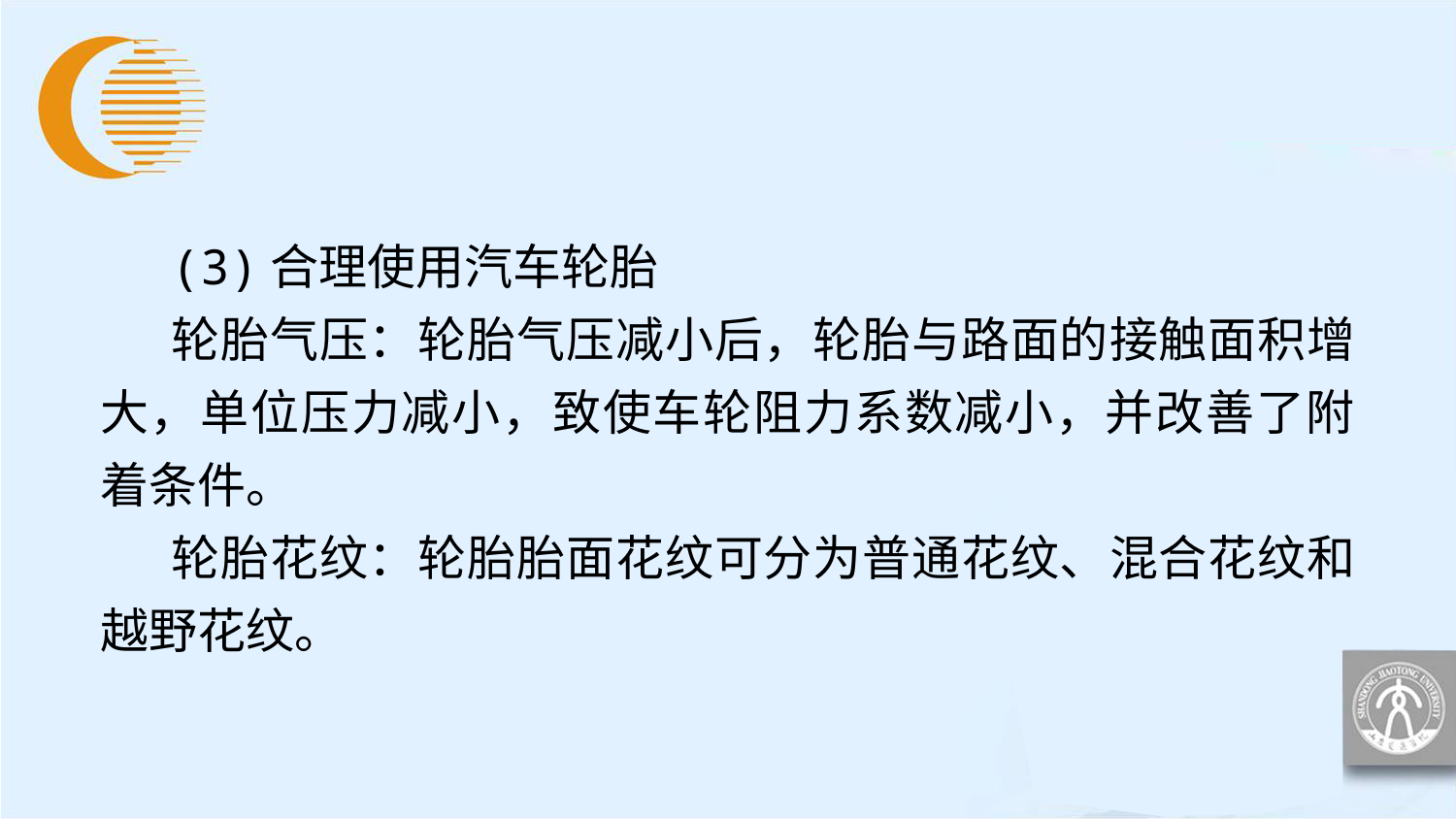

(3)合理使用汽车轮胎
轮胎气压：轮胎气压减小后，轮胎与路面的接触面积增大，单位压力减小，致使车轮阻力系数减小，并改善了附着条件。
轮胎花纹：轮胎胎面花纹可分为普通花纹、混合花纹和越野花纹。